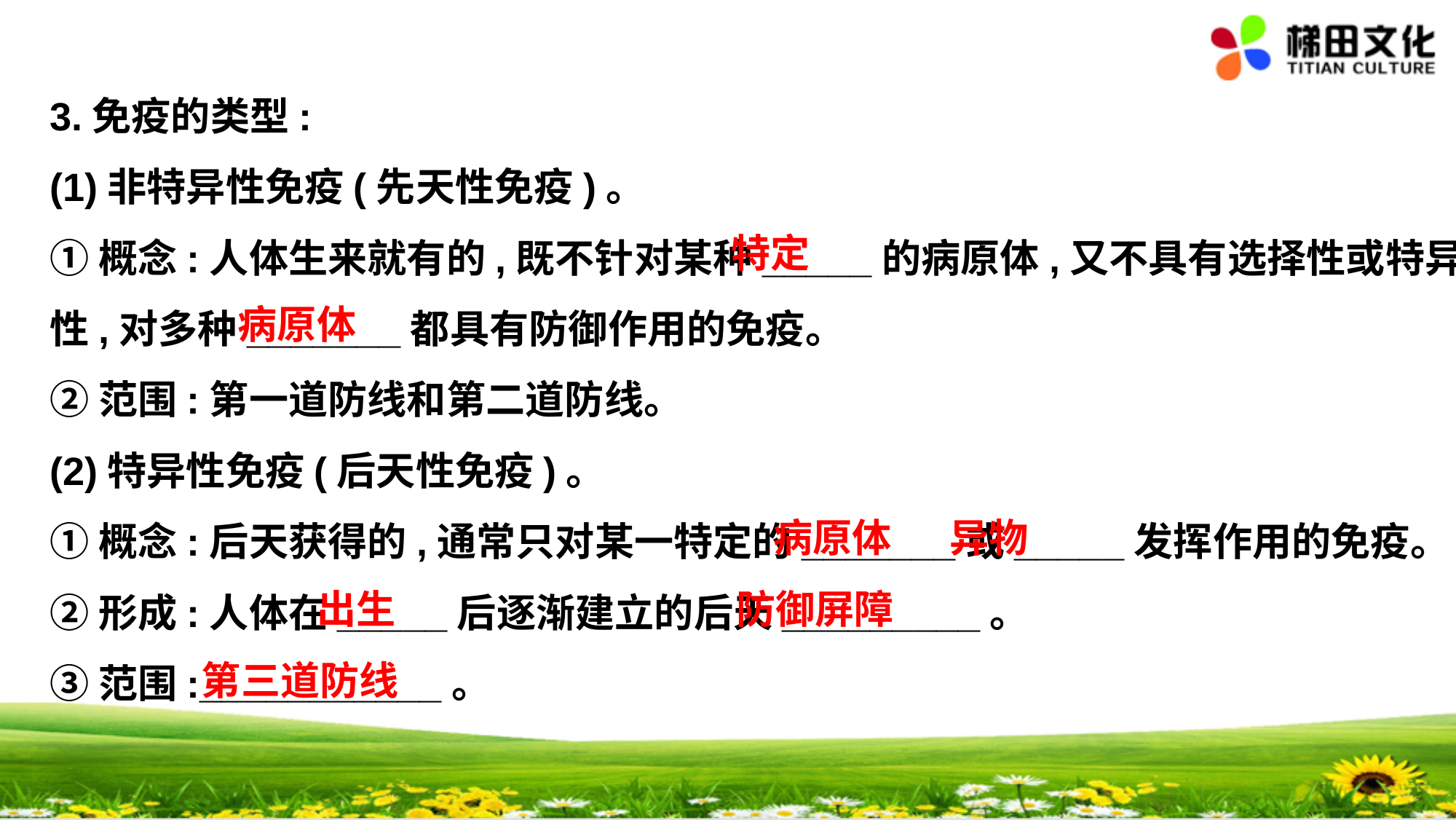

3.免疫的类型:
(1)非特异性免疫(先天性免疫)。
①概念:人体生来就有的,既不针对某种_____的病原体,又不具有选择性或特异
性,对多种_______都具有防御作用的免疫。
②范围:第一道防线和第二道防线。
(2)特异性免疫(后天性免疫)。
①概念:后天获得的,通常只对某一特定的_______或_____发挥作用的免疫。
②形成:人体在_____后逐渐建立的后天_________。
③范围:___________。
特定
病原体
病原体
异物
出生
防御屏障
第三道防线